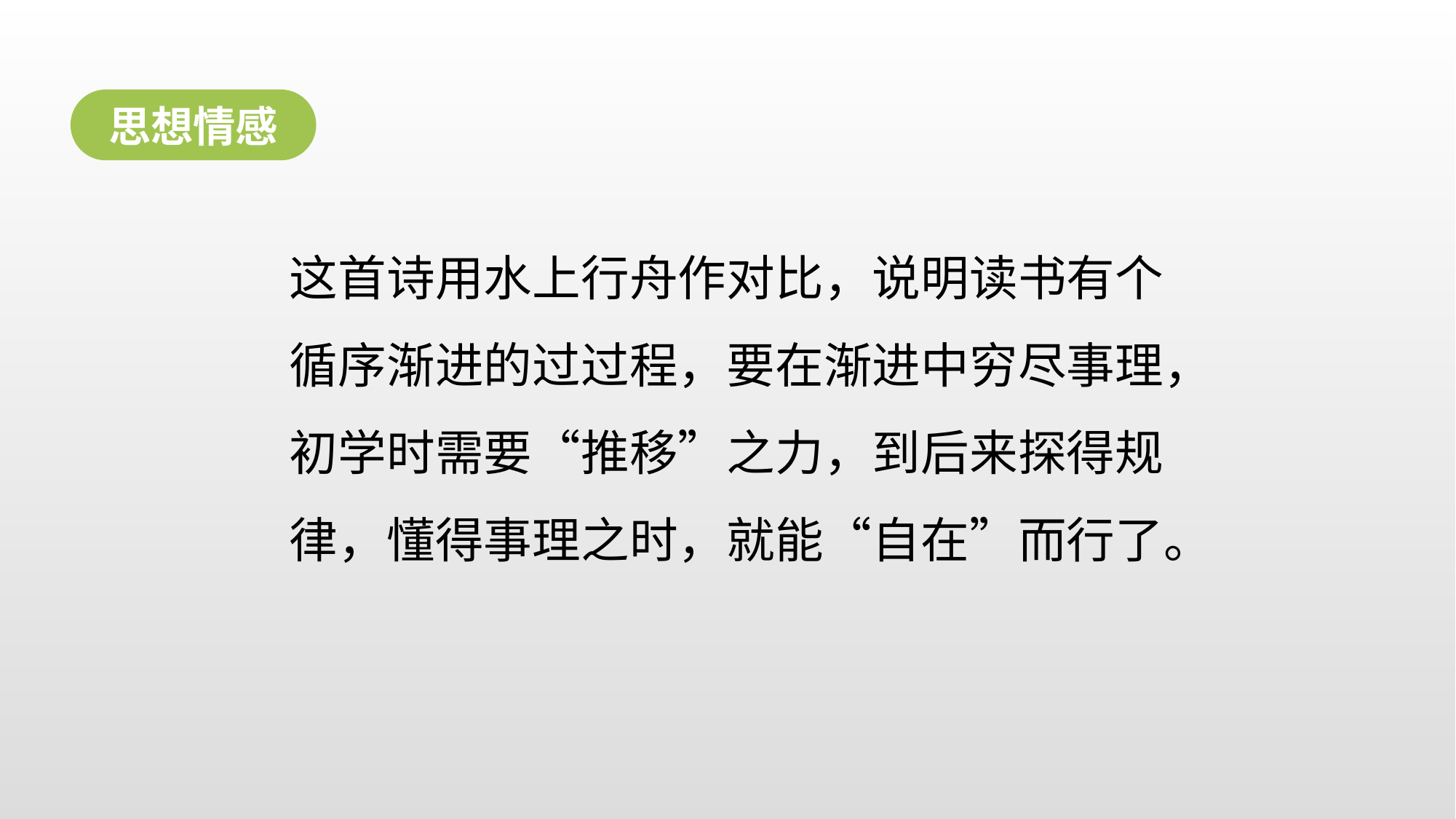

思想情感
这首诗用水上行舟作对比，说明读书有个循序渐进的过过程，要在渐进中穷尽事理，初学时需要“推移”之力，到后来探得规律，懂得事理之时，就能“自在”而行了。